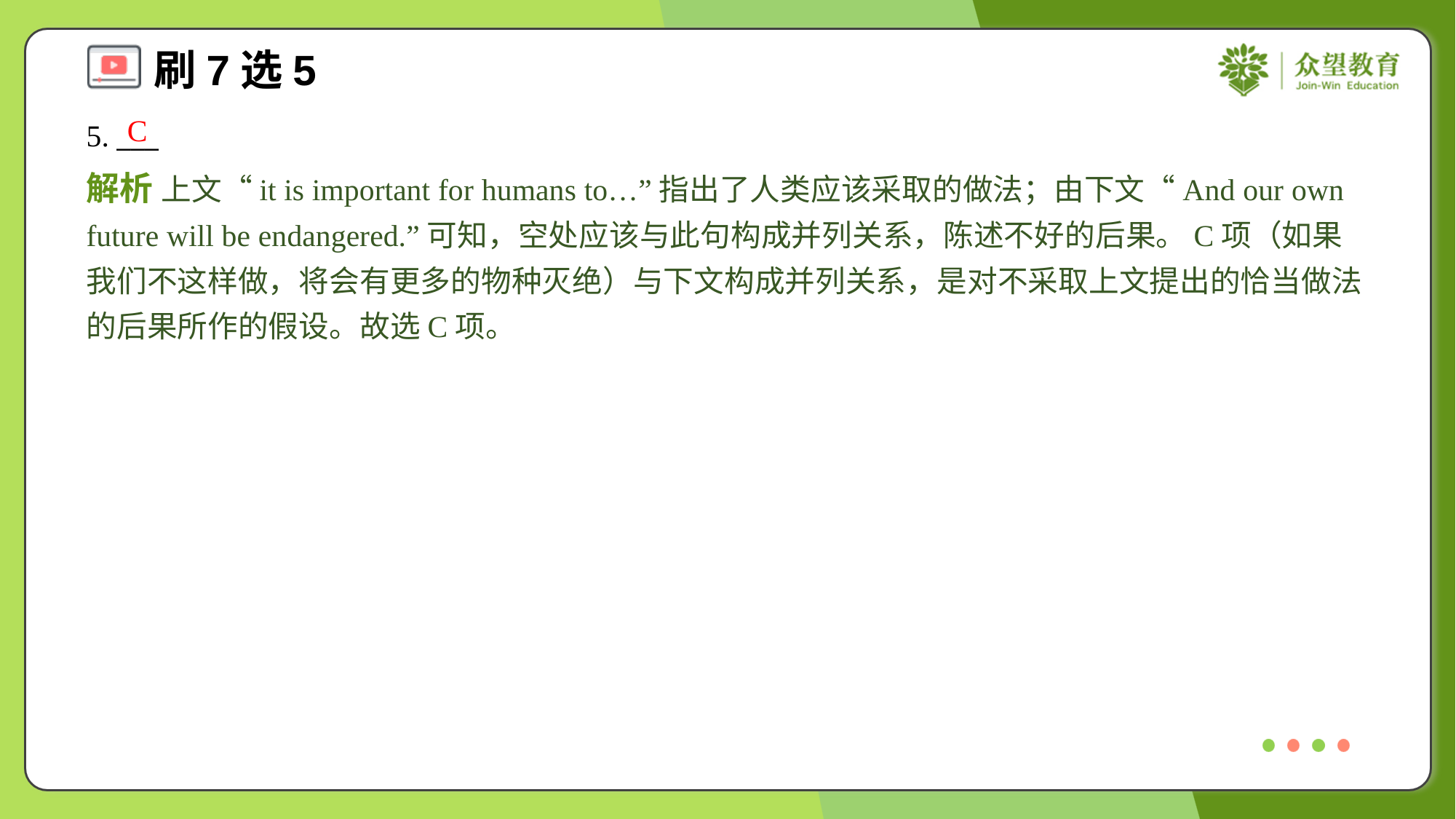

C
5. ___
解析 上文“it is important for humans to…”指出了人类应该采取的做法；由下文“And our own future will be endangered.”可知，空处应该与此句构成并列关系，陈述不好的后果。C项（如果我们不这样做，将会有更多的物种灭绝）与下文构成并列关系，是对不采取上文提出的恰当做法的后果所作的假设。故选C项。